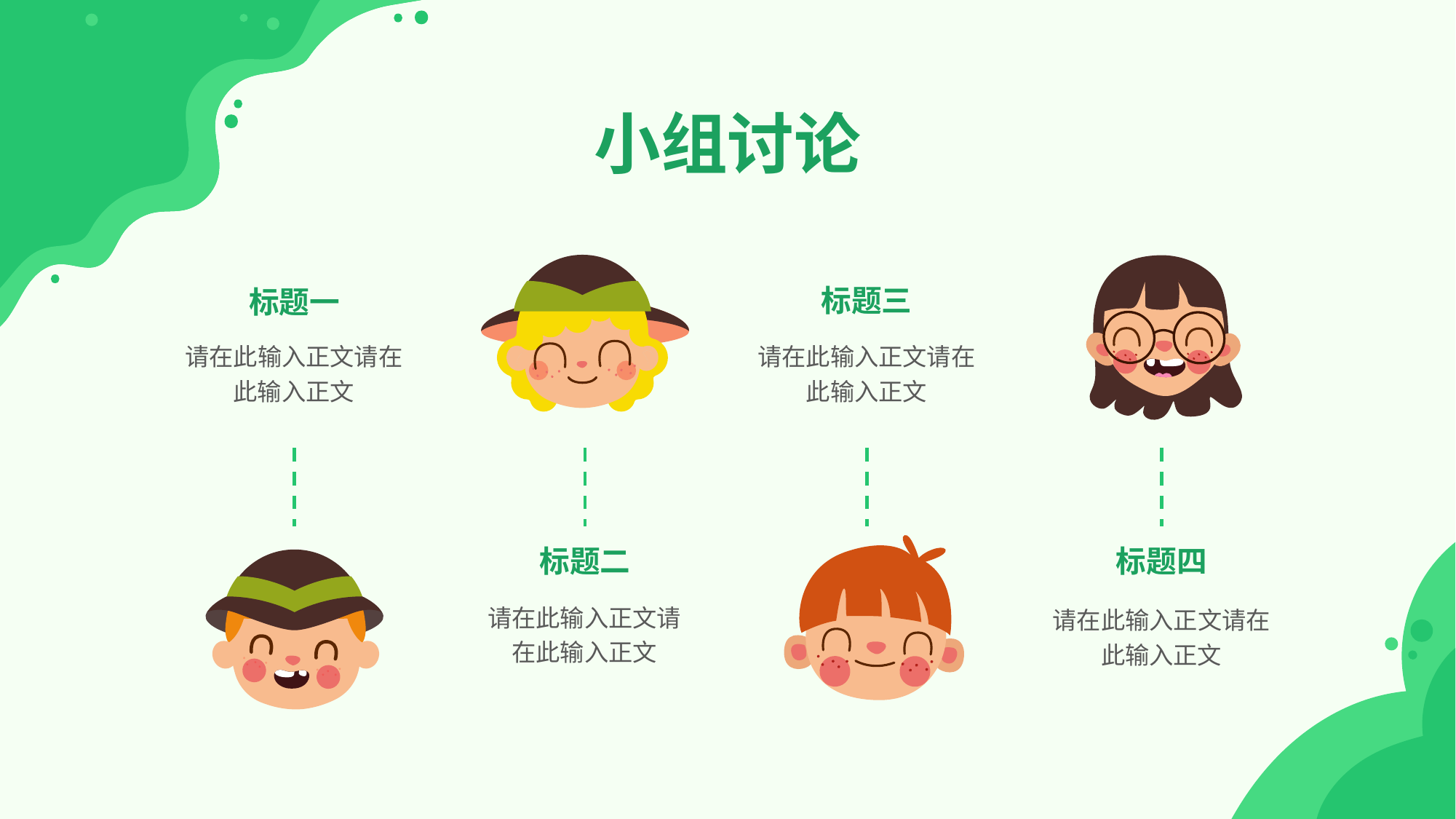

小组讨论

标题三
标题一
请在此输入正文请在此输入正文

请在此输入正文请在此输入正文

标题二
标题四

请在此输入正文请在此输入正文

请在此输入正文请在此输入正文